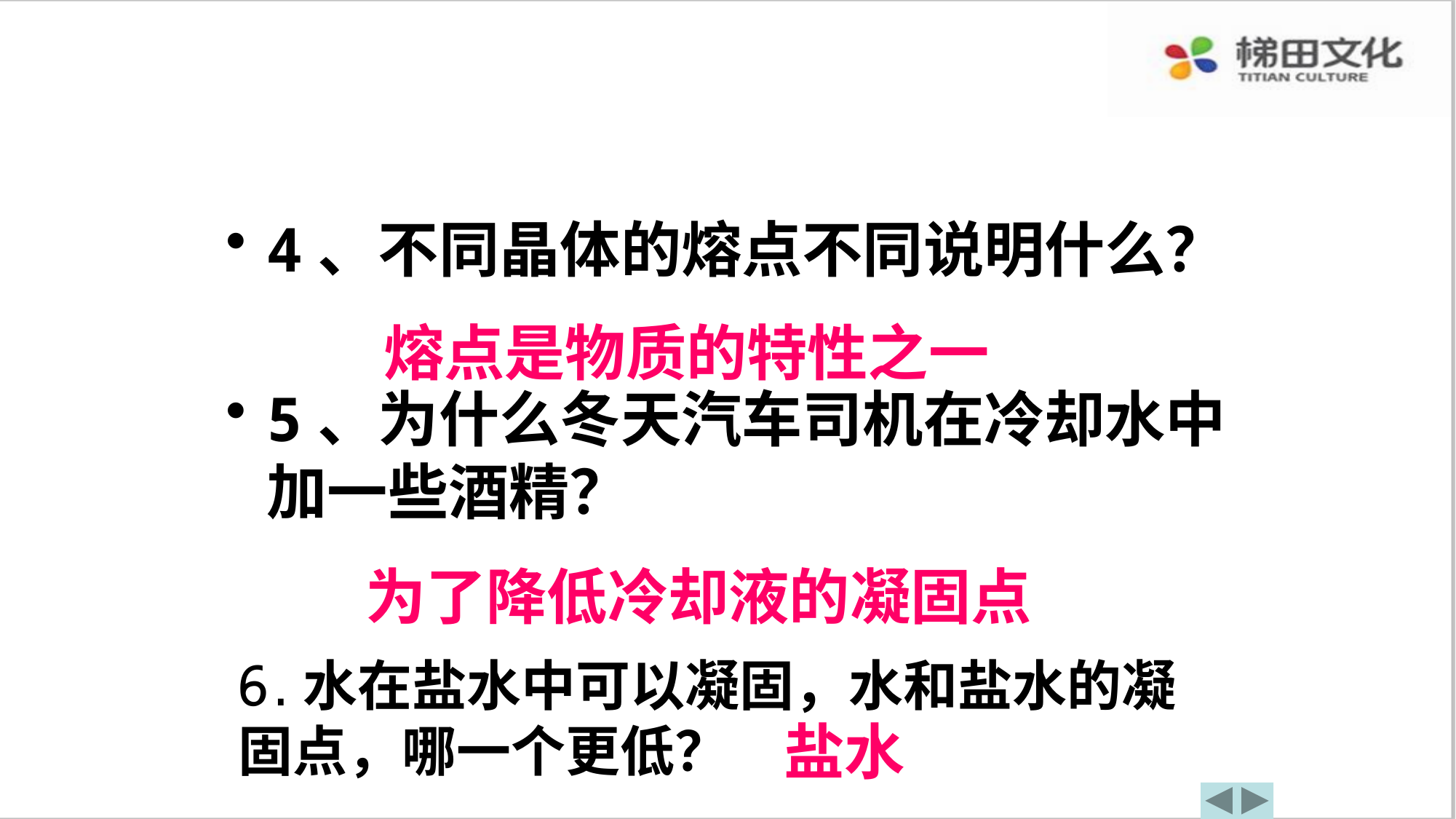

4、不同晶体的熔点不同说明什么？

5、为什么冬天汽车司机在冷却水中加一些酒精？

熔点是物质的特性之一
为了降低冷却液的凝固点
6.水在盐水中可以凝固，水和盐水的凝固点，哪一个更低？
盐水